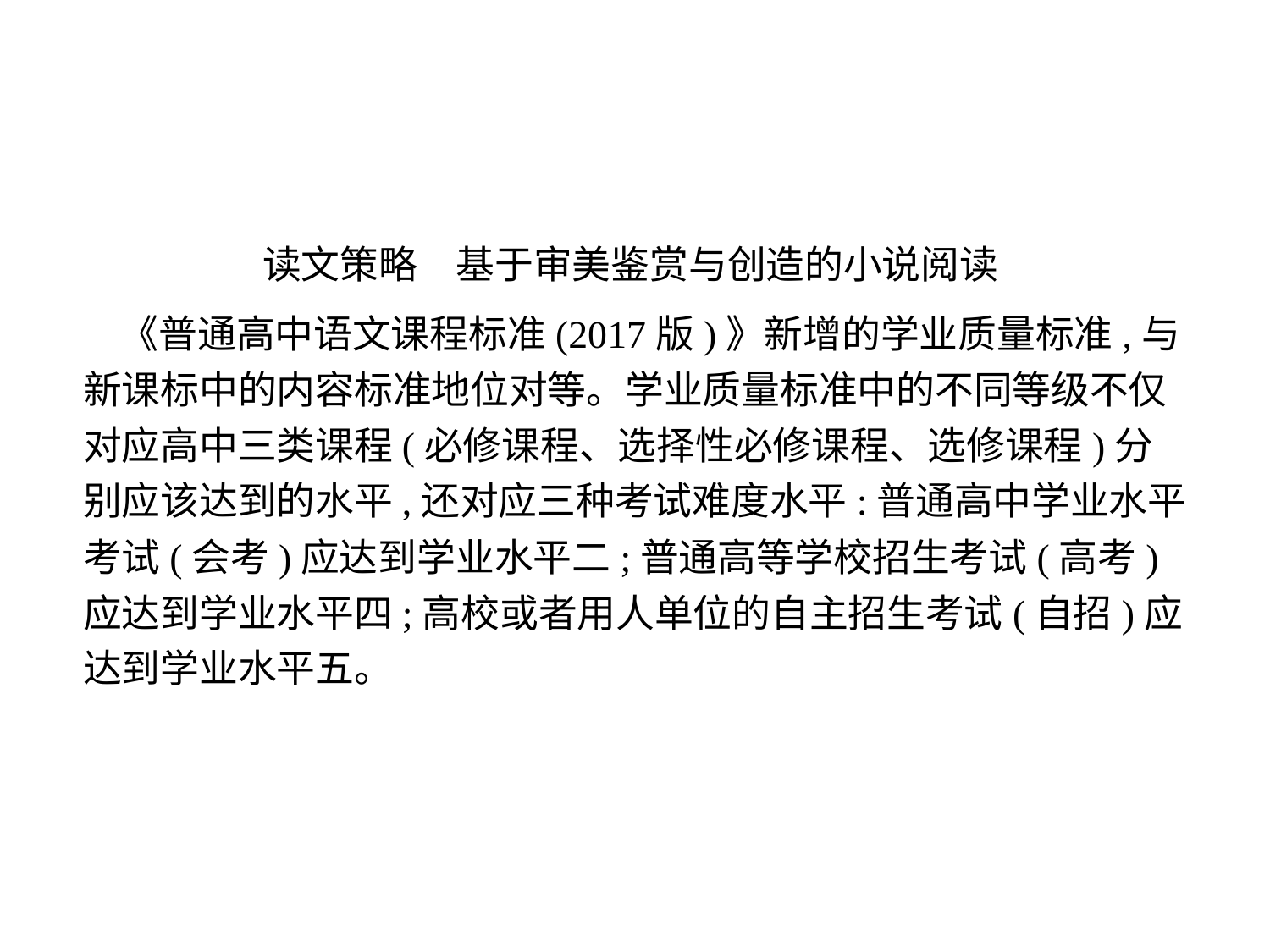

读文策略　基于审美鉴赏与创造的小说阅读
《普通高中语文课程标准(2017版)》新增的学业质量标准,与新课标中的内容标准地位对等。学业质量标准中的不同等级不仅对应高中三类课程(必修课程、选择性必修课程、选修课程)分别应该达到的水平,还对应三种考试难度水平:普通高中学业水平考试(会考)应达到学业水平二;普通高等学校招生考试(高考)应达到学业水平四;高校或者用人单位的自主招生考试(自招)应达到学业水平五。
-4-